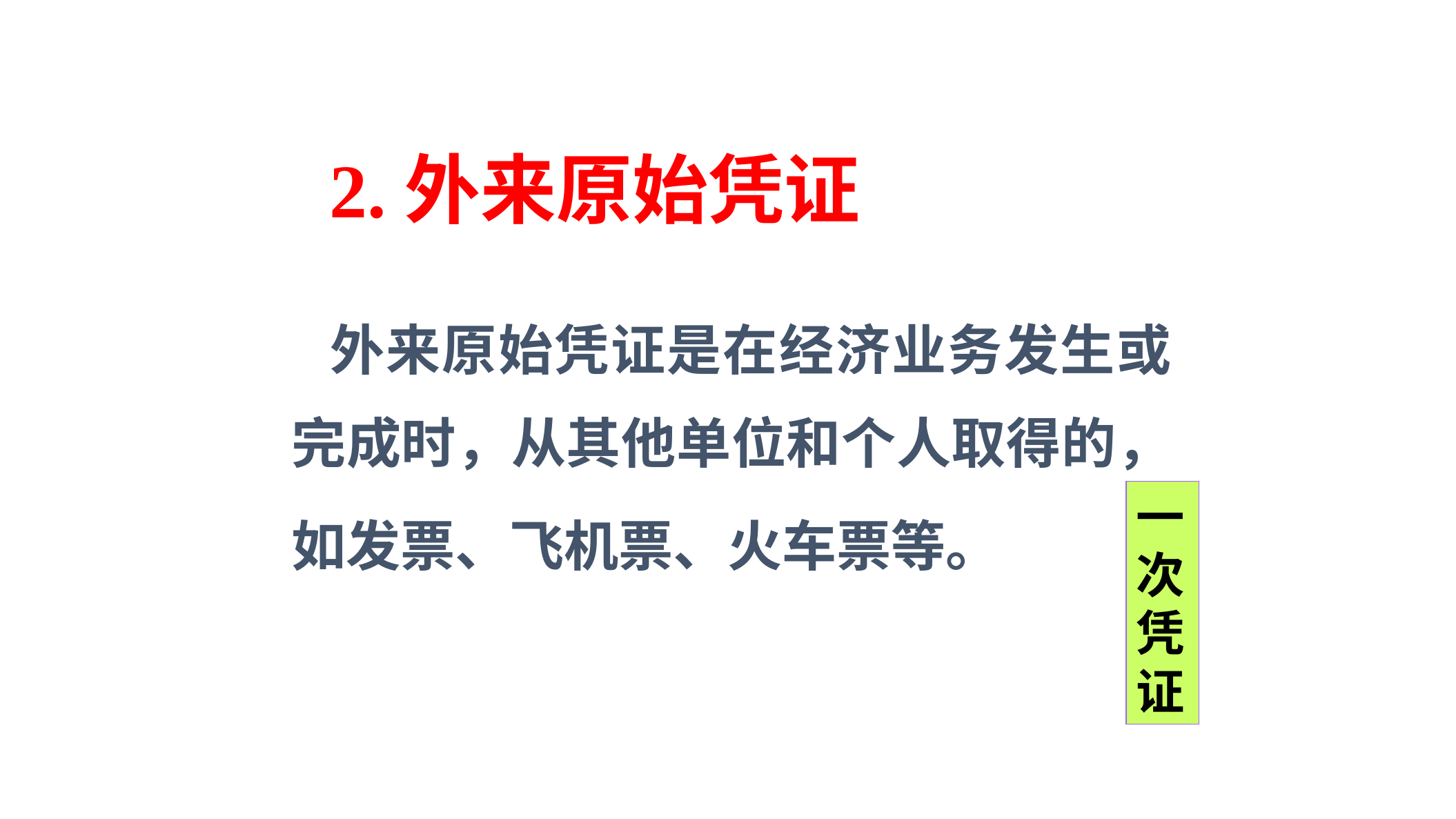

# 2.外来原始凭证
   外来原始凭证是在经济业务发生或完成时，从其他单位和个人取得的，如发票、飞机票、火车票等。

一次凭证